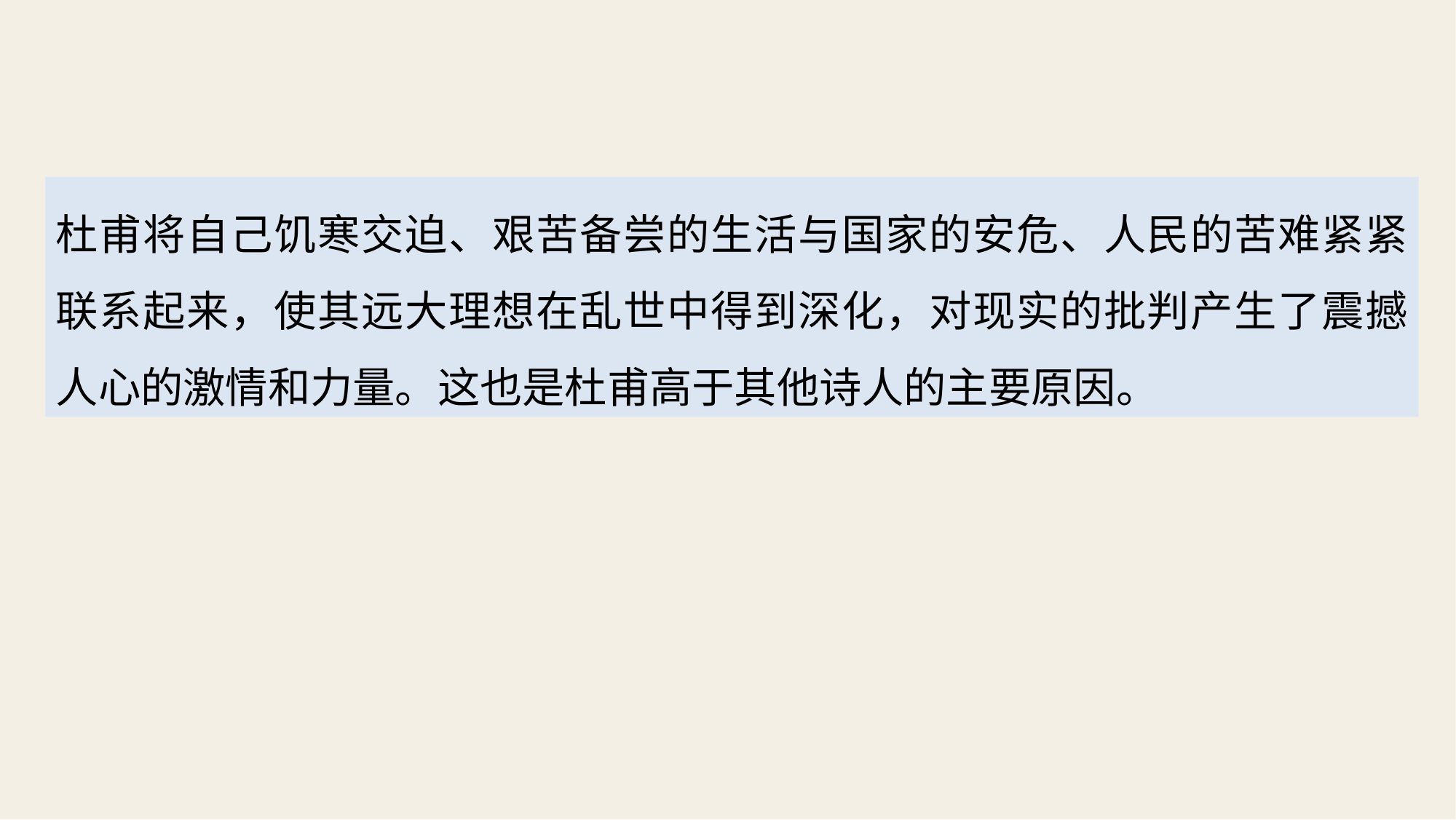

杜甫将自己饥寒交迫、艰苦备尝的生活与国家的安危、人民的苦难紧紧联系起来，使其远大理想在乱世中得到深化，对现实的批判产生了震撼人心的激情和力量。这也是杜甫高于其他诗人的主要原因。